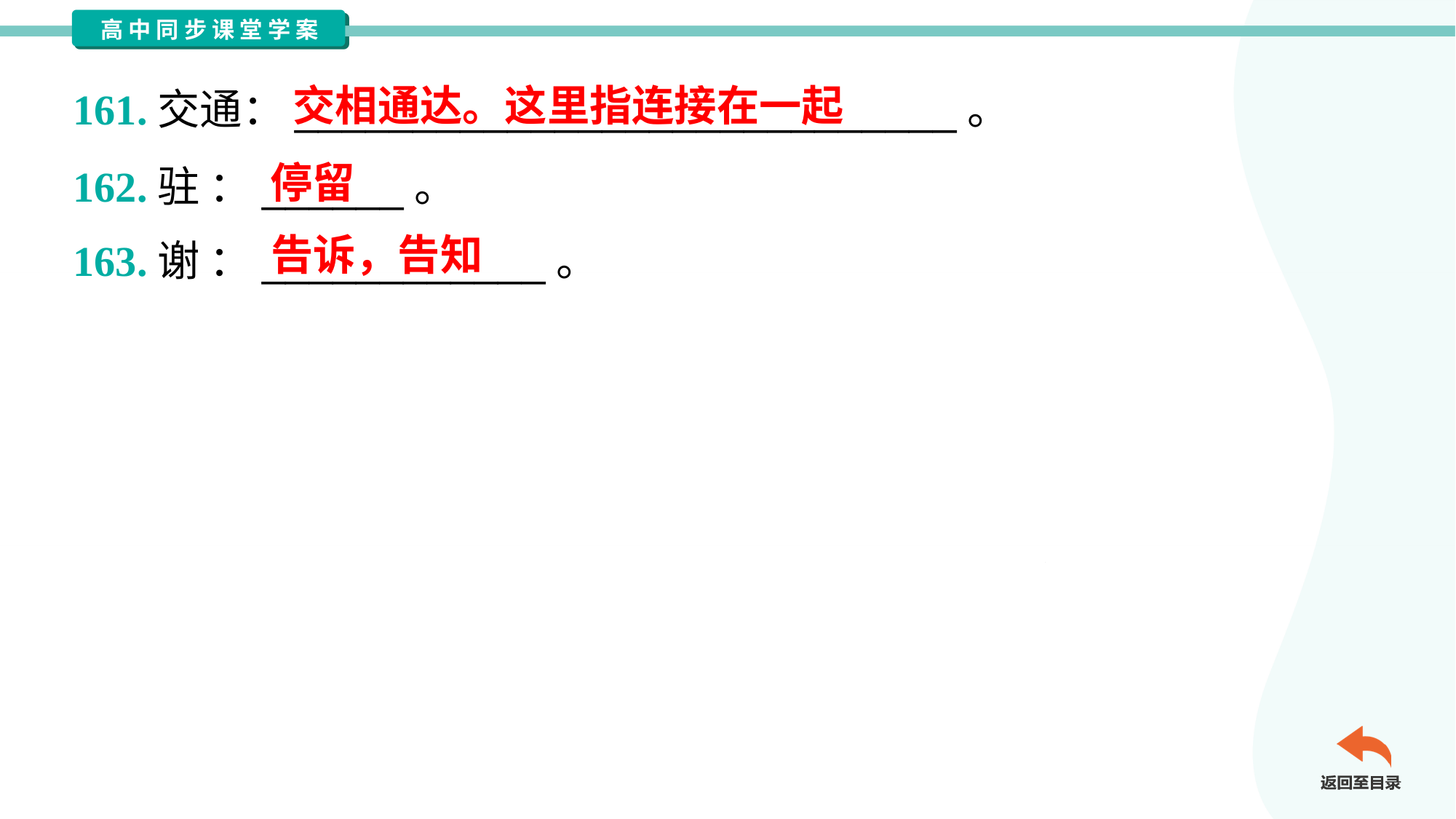

交相通达。这里指连接在一起
161.交通：____________________________。
162.驻 ：______。
163.谢 ：____________。
停留
告诉，告知